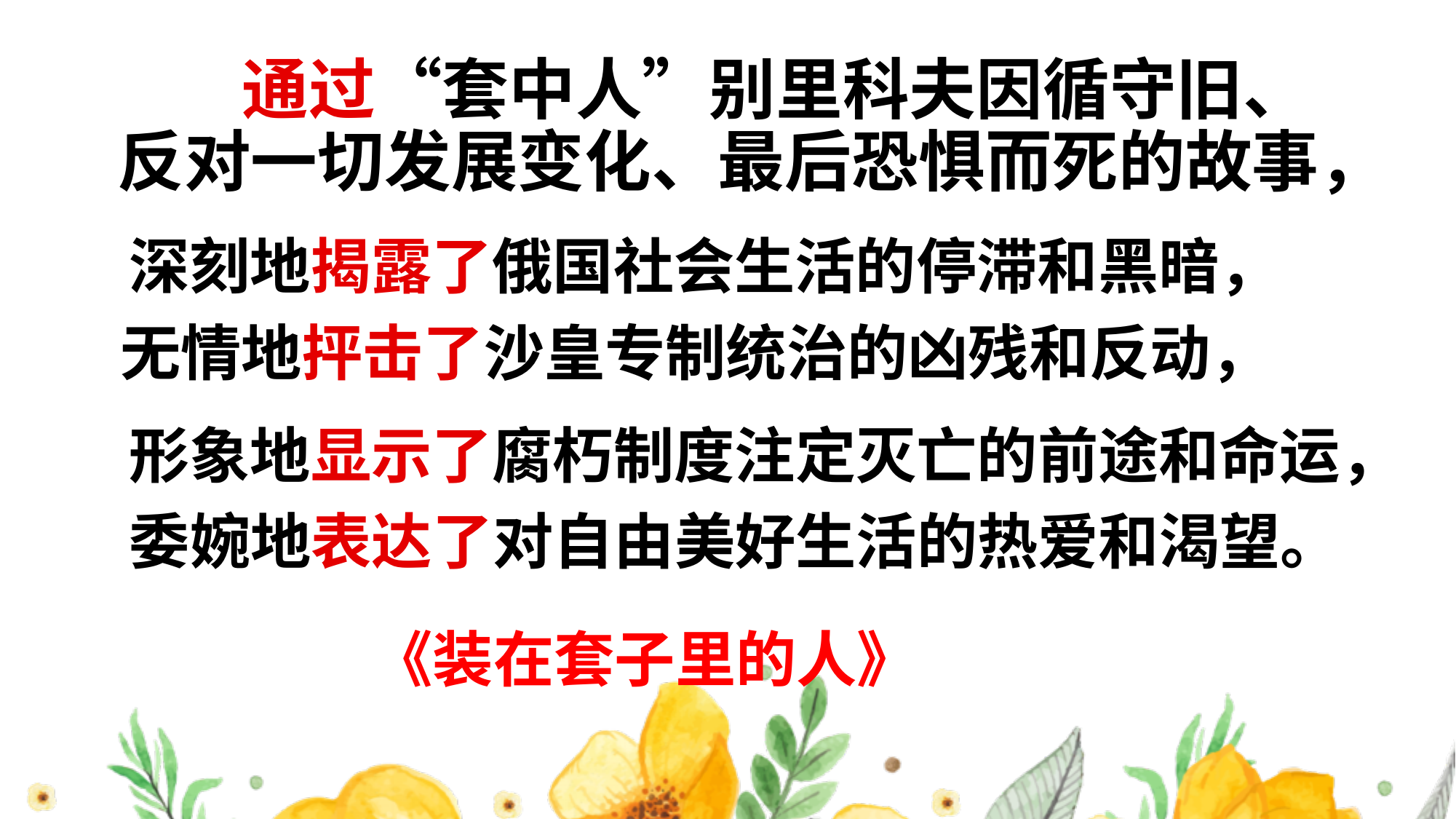

通过“套中人”别里科夫因循守旧、反对一切发展变化、最后恐惧而死的故事，
深刻地揭露了俄国社会生活的停滞和黑暗，
无情地抨击了沙皇专制统治的凶残和反动，
形象地显示了腐朽制度注定灭亡的前途和命运，
委婉地表达了对自由美好生活的热爱和渴望。
《装在套子里的人》